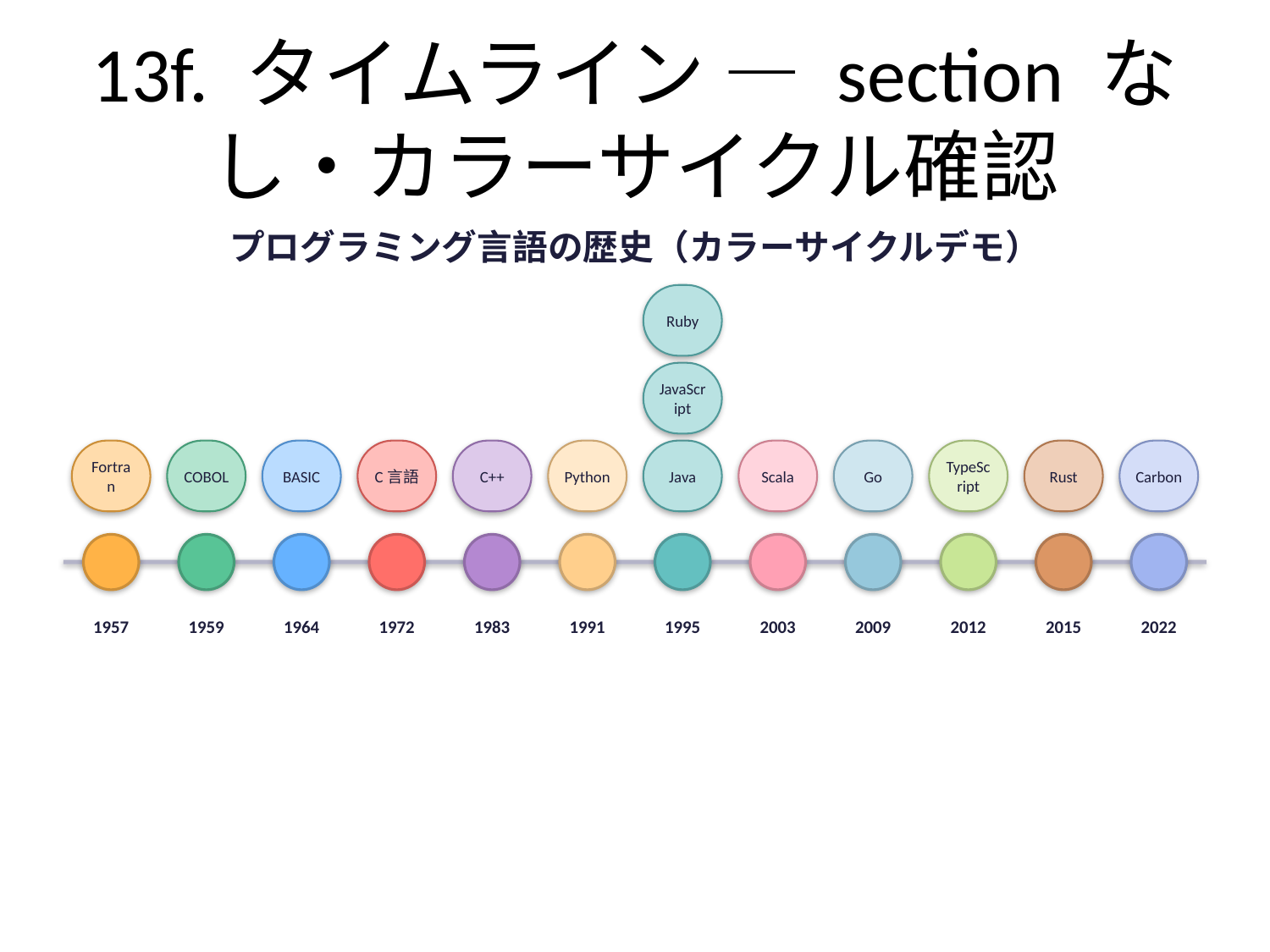

# 13f. タイムライン — section なし・カラーサイクル確認

プログラミング言語の歴史（カラーサイクルデモ）
Ruby
JavaScript
Fortran
COBOL
BASIC
C言語
C++
Python
Java
Scala
Go
TypeScript
Rust
Carbon

1957
1959
1964
1972
1983
1991
1995
2003
2009
2012
2015
2022